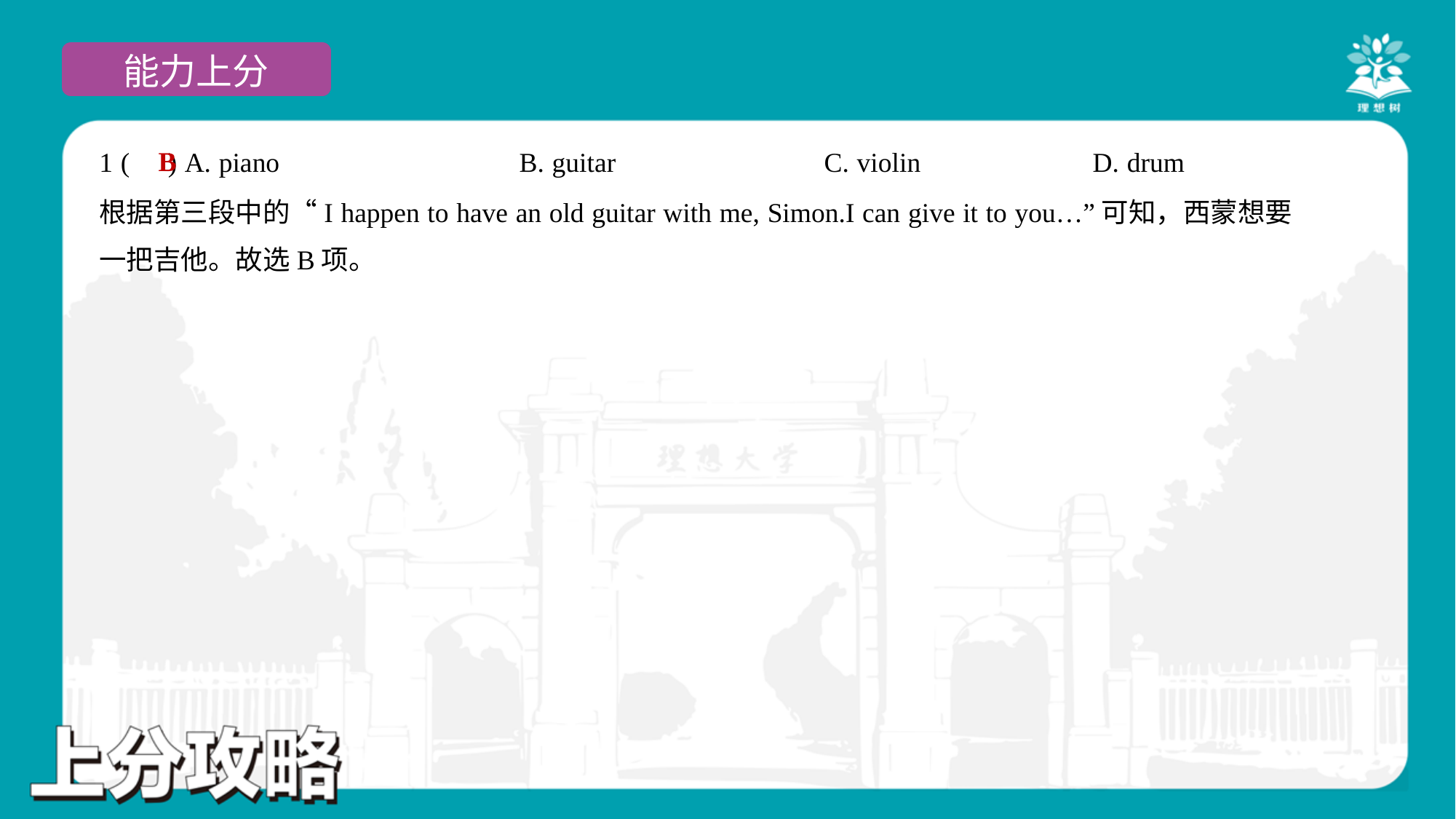

B
1 (     ) A. piano	B. guitar	C. violin	D. drum
根据第三段中的“I happen to have an old guitar with me, Simon.I can give it to you…”可知，西蒙想要
一把吉他。故选B项。